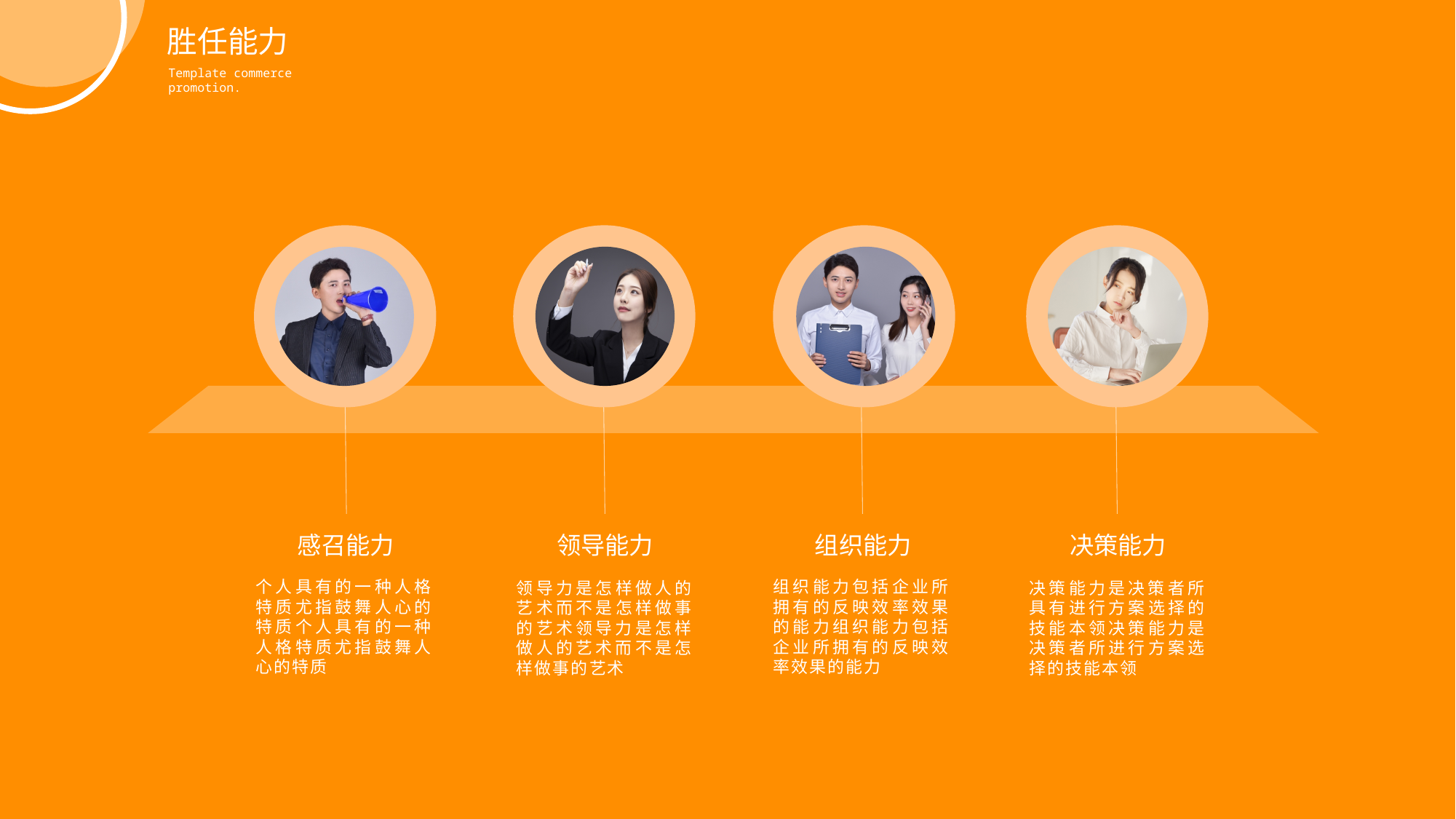

胜任能力
Template commerce promotion.

感召能力
组织能力
领导能力
决策能力
个人具有的一种人格特质尤指鼓舞人心的特质个人具有的一种人格特质尤指鼓舞人心的特质
组织能力包括企业所拥有的反映效率效果的能力组织能力包括企业所拥有的反映效率效果的能力
领导力是怎样做人的艺术而不是怎样做事的艺术领导力是怎样做人的艺术而不是怎样做事的艺术
决策能力是决策者所具有进行方案选择的技能本领决策能力是决策者所进行方案选择的技能本领